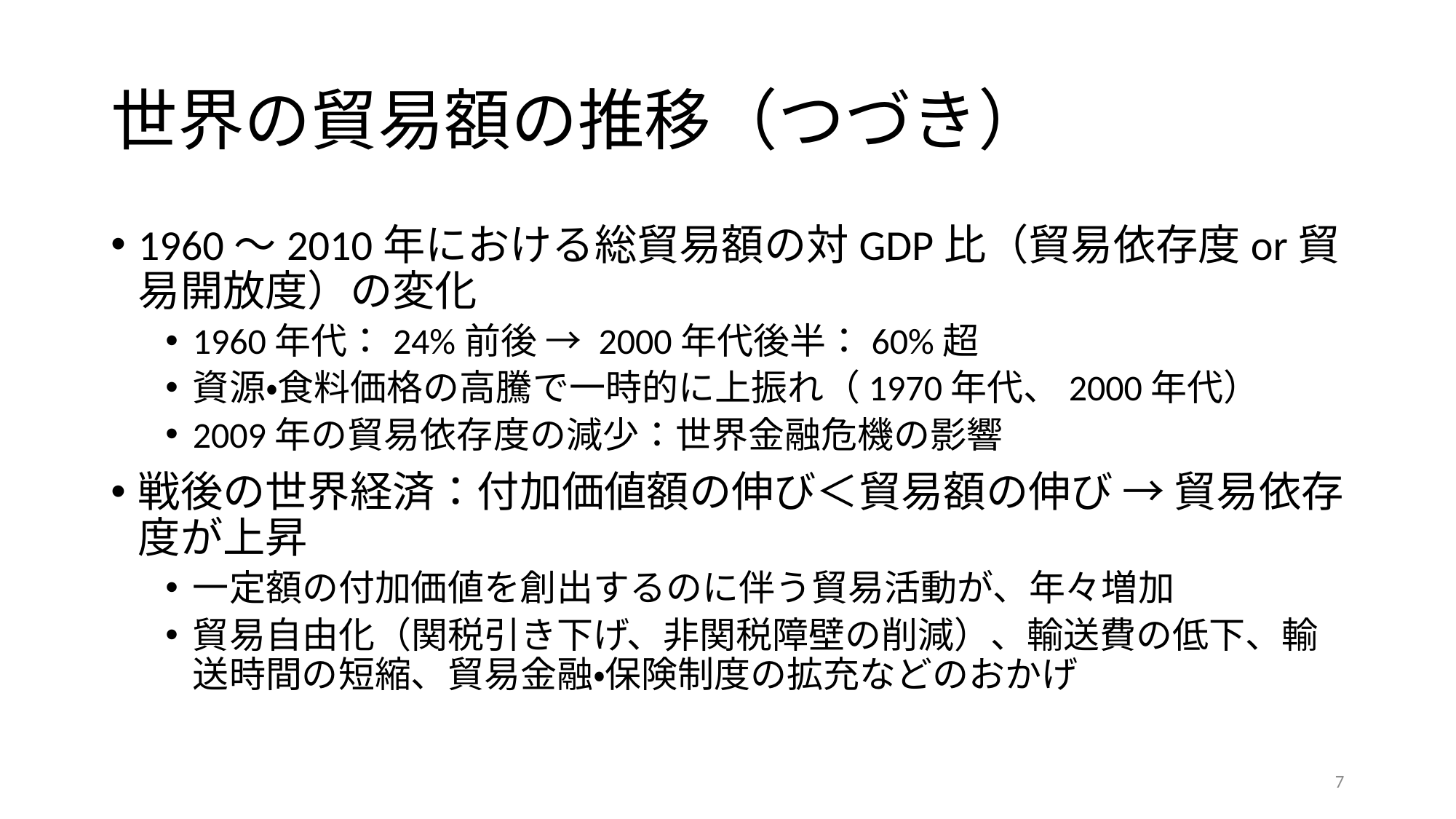

# 世界の貿易額の推移（つづき）
1960～2010年における総貿易額の対GDP比（貿易依存度or貿易開放度）の変化
1960年代：24%前後 → 2000年代後半：60%超
資源・食料価格の高騰で一時的に上振れ（1970年代、2000年代）
2009年の貿易依存度の減少：世界金融危機の影響
戦後の世界経済：付加価値額の伸び＜貿易額の伸び → 貿易依存度が上昇
一定額の付加価値を創出するのに伴う貿易活動が、年々増加
貿易自由化（関税引き下げ、非関税障壁の削減）、輸送費の低下、輸送時間の短縮、貿易金融・保険制度の拡充などのおかげ
7